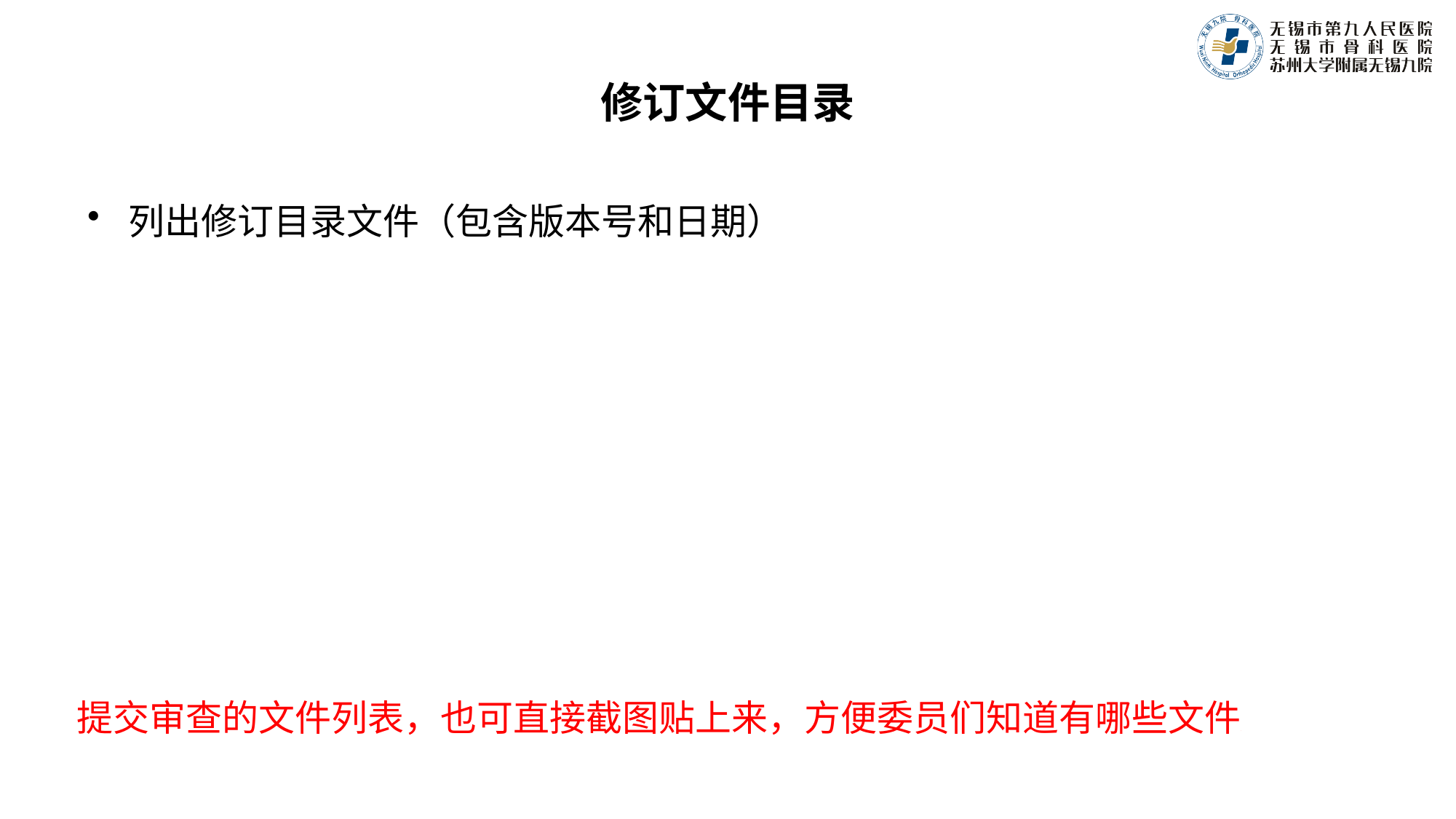

# 修订文件目录
列出修订目录文件（包含版本号和日期）
提交审查的文件列表，也可直接截图贴上来，方便委员们知道有哪些文件。